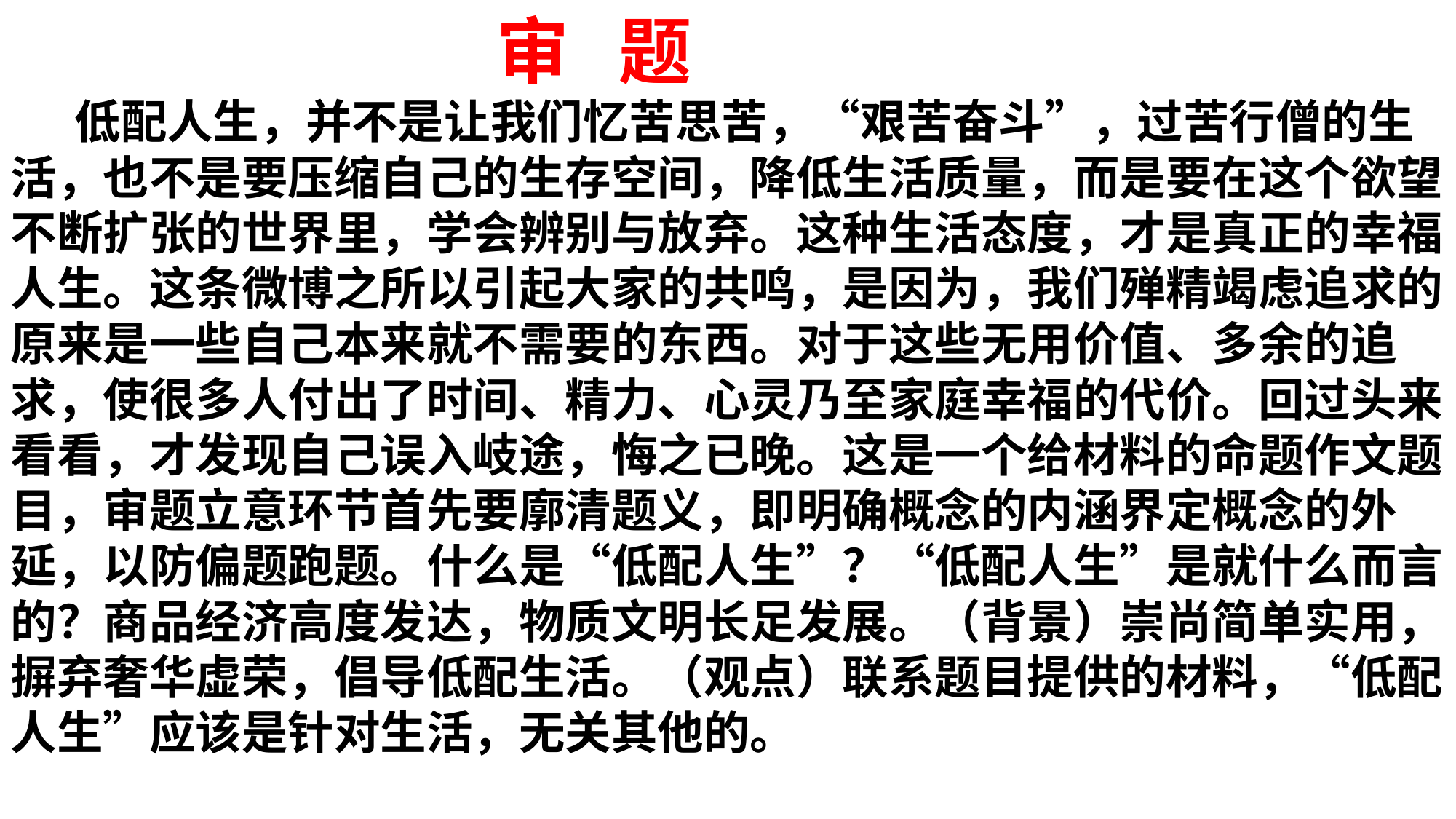

审   题
     低配人生，并不是让我们忆苦思苦，“艰苦奋斗”，过苦行僧的生活，也不是要压缩自己的生存空间，降低生活质量，而是要在这个欲望不断扩张的世界里，学会辨别与放弃。这种生活态度，才是真正的幸福人生。这条微博之所以引起大家的共鸣，是因为，我们殚精竭虑追求的原来是一些自己本来就不需要的东西。对于这些无用价值、多余的追求，使很多人付出了时间、精力、心灵乃至家庭幸福的代价。回过头来看看，才发现自己误入岐途，悔之已晚。这是一个给材料的命题作文题目，审题立意环节首先要廓清题义，即明确概念的内涵界定概念的外延，以防偏题跑题。什么是“低配人生”？“低配人生”是就什么而言的？商品经济高度发达，物质文明长足发展。（背景）崇尚简单实用，摒弃奢华虚荣，倡导低配生活。（观点）联系题目提供的材料，“低配人生”应该是针对生活，无关其他的。